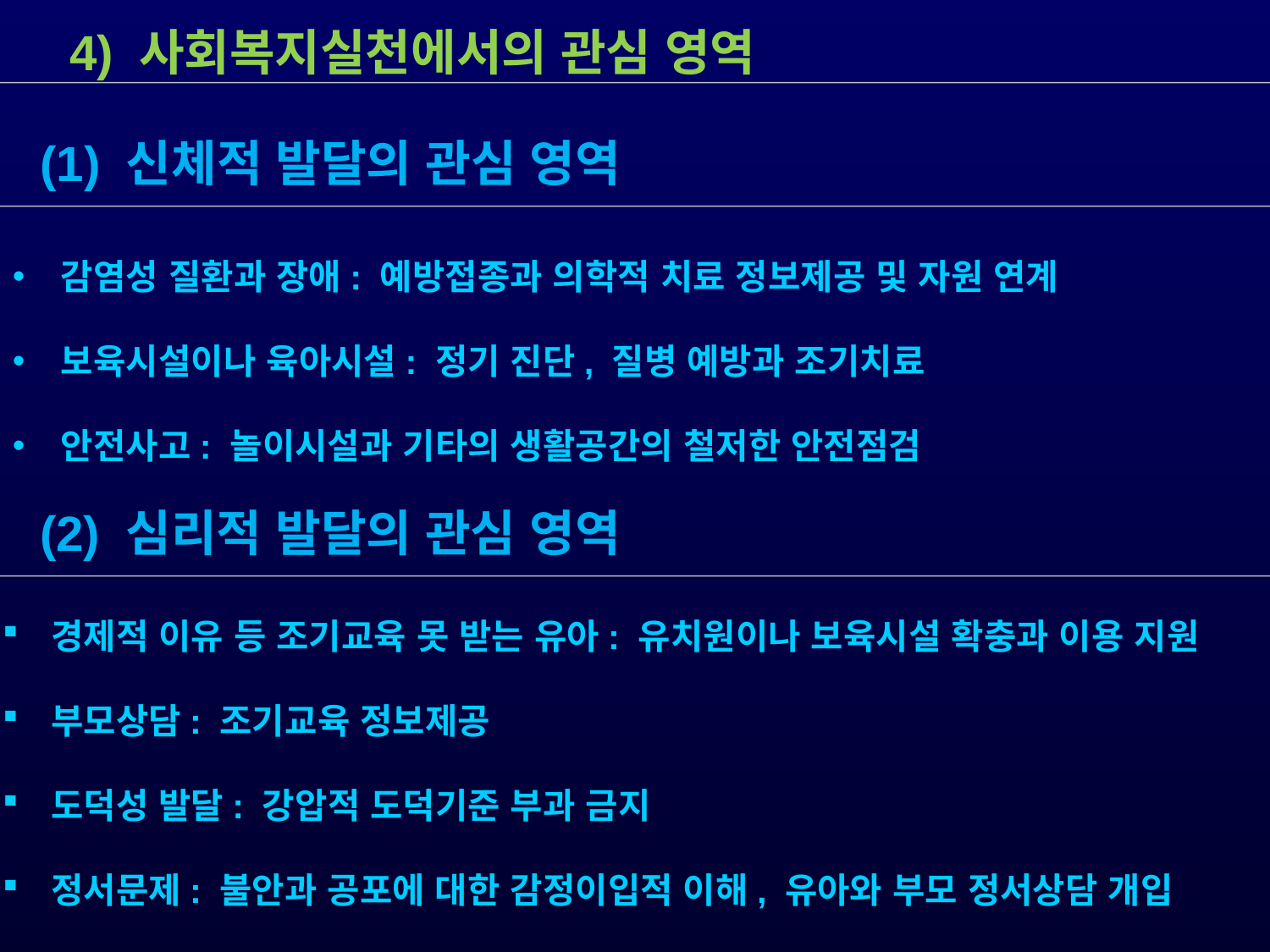

4) 사회복지실천에서의 관심 영역

 감염성 질환과 장애: 예방접종과 의학적 치료 정보제공 및 자원 연계
 보육시설이나 육아시설: 정기 진단, 질병 예방과 조기치료
 안전사고: 놀이시설과 기타의 생활공간의 철저한 안전점검
  (1) 신체적 발달의 관심 영역

  (2) 심리적 발달의 관심 영역
 경제적 이유 등 조기교육 못 받는 유아: 유치원이나 보육시설 확충과 이용 지원
 부모상담: 조기교육 정보제공
 도덕성 발달: 강압적 도덕기준 부과 금지
 정서문제: 불안과 공포에 대한 감정이입적 이해, 유아와 부모 정서상담 개입